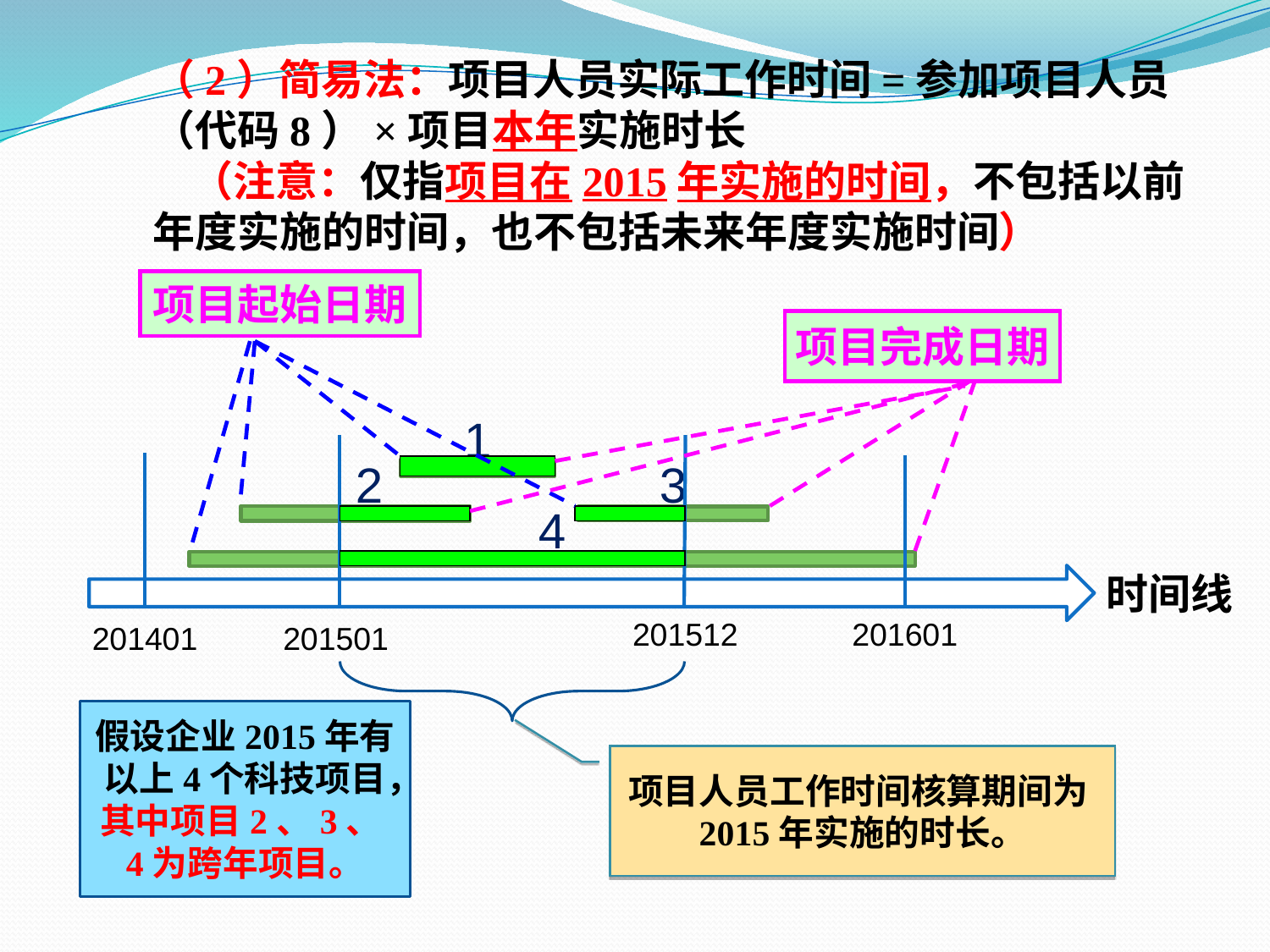

（2）简易法：项目人员实际工作时间=参加项目人员（代码8）×项目本年实施时长
   （注意：仅指项目在2015年实施的时间，不包括以前年度实施的时间，也不包括未来年度实施时间）
项目起始日期
项目完成日期

1

  2

3

4

时间线

201512
201601
201401
201501
假设企业2015年有以上4个科技项目，其中项目2、3、4为跨年项目。
项目人员工作时间核算期间为2015年实施的时长。
53